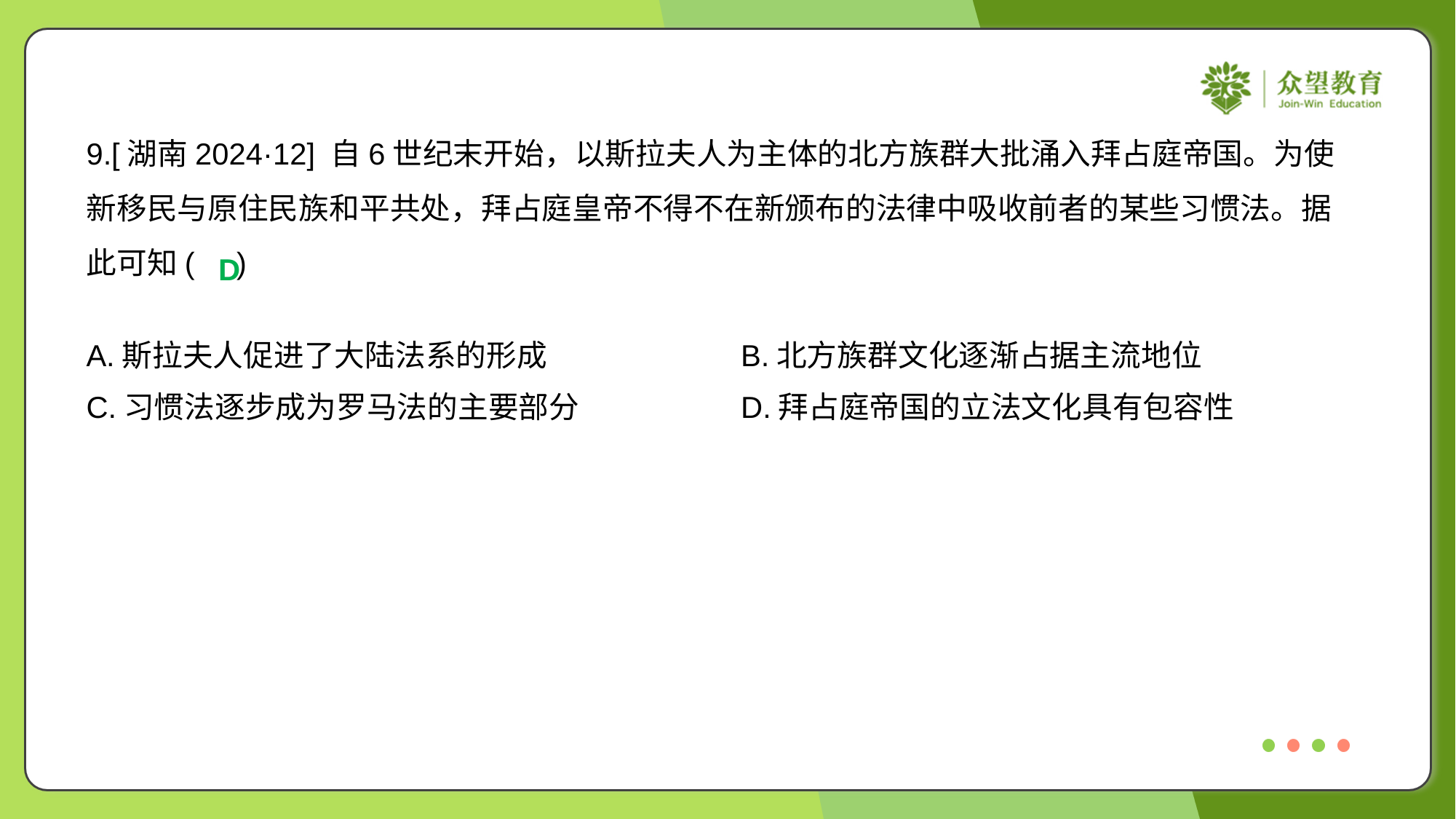

9.[湖南2024·12] 自6世纪末开始，以斯拉夫人为主体的北方族群大批涌入拜占庭帝国。为使
新移民与原住民族和平共处，拜占庭皇帝不得不在新颁布的法律中吸收前者的某些习惯法。据
此可知(     )
D
A.斯拉夫人促进了大陆法系的形成	B.北方族群文化逐渐占据主流地位
C.习惯法逐步成为罗马法的主要部分	D.拜占庭帝国的立法文化具有包容性